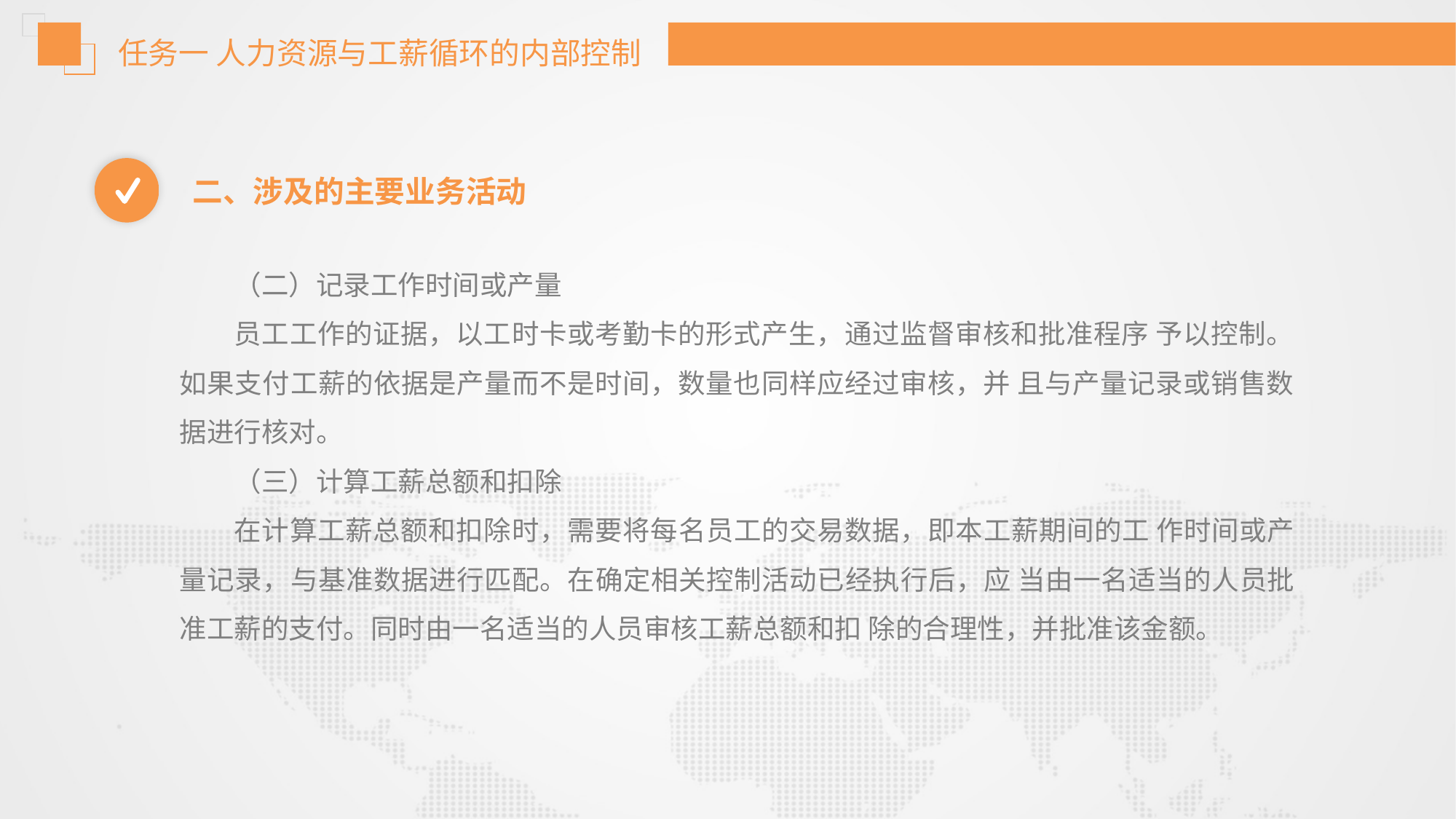

任务一 人力资源与工薪循环的内部控制

二、涉及的主要业务活动
（二）记录工作时间或产量
员工工作的证据，以工时卡或考勤卡的形式产生，通过监督审核和批准程序 予以控制。如果支付工薪的依据是产量而不是时间，数量也同样应经过审核，并 且与产量记录或销售数据进行核对。
（三）计算工薪总额和扣除
在计算工薪总额和扣除时，需要将每名员工的交易数据，即本工薪期间的工 作时间或产量记录，与基准数据进行匹配。在确定相关控制活动已经执行后，应 当由一名适当的人员批准工薪的支付。同时由一名适当的人员审核工薪总额和扣 除的合理性，并批准该金额。